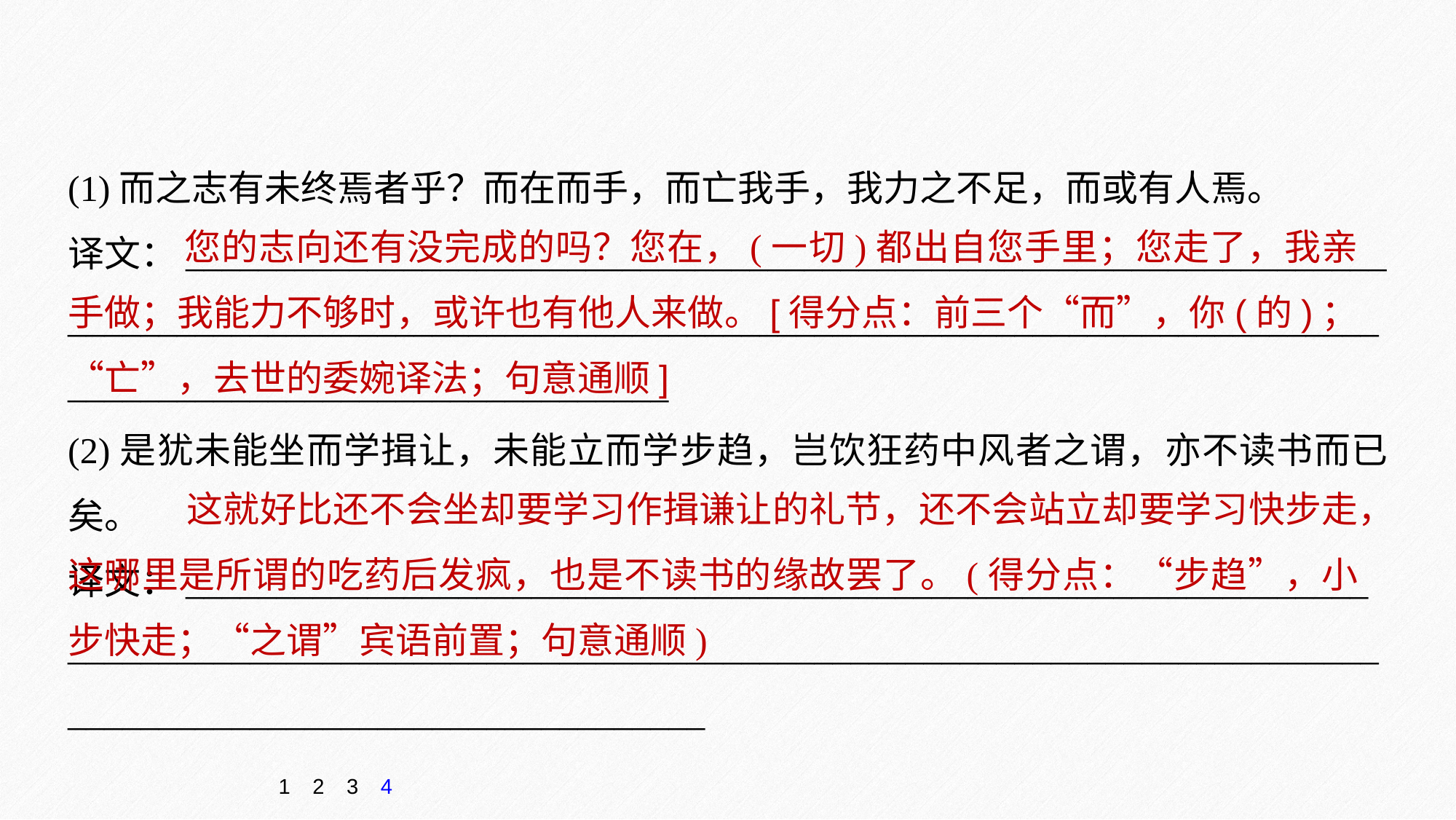

(1)而之志有未终焉者乎？而在而手，而亡我手，我力之不足，而或有人焉。
译文：__________________________________________________________________
_________________________________________________________________________________________________________
(2)是犹未能坐而学揖让，未能立而学步趋，岂饮狂药中风者之谓，亦不读书而已矣。
译文：_________________________________________________________________
___________________________________________________________________________________________________________
            您的志向还有没完成的吗？您在，(一切)都出自您手里；您走了，我亲手做；我能力不够时，或许也有他人来做。[得分点：前三个“而”，你(的)；“亡”，去世的委婉译法；句意通顺]

             这就好比还不会坐却要学习作揖谦让的礼节，还不会站立却要学习快步走，这哪里是所谓的吃药后发疯，也是不读书的缘故罢了。(得分点：“步趋”，小步快走；“之谓”宾语前置；句意通顺)
1
2
3
4